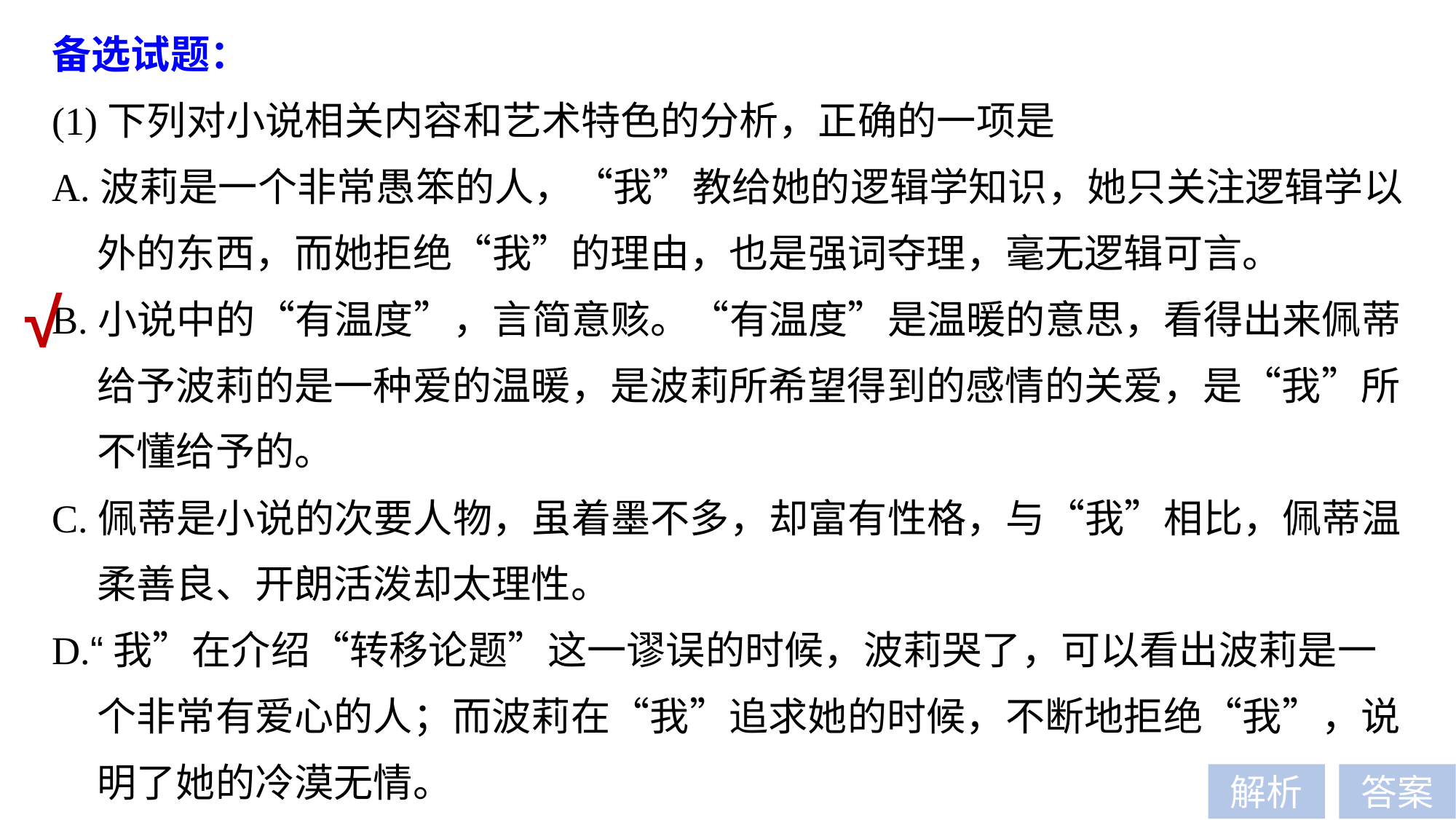

备选试题：
(1)下列对小说相关内容和艺术特色的分析，正确的一项是
A.波莉是一个非常愚笨的人，“我”教给她的逻辑学知识，她只关注逻辑学以
    外的东西，而她拒绝“我”的理由，也是强词夺理，毫无逻辑可言。
B.小说中的“有温度”，言简意赅。“有温度”是温暖的意思，看得出来佩蒂
    给予波莉的是一种爱的温暖，是波莉所希望得到的感情的关爱，是“我”所
    不懂给予的。
C.佩蒂是小说的次要人物，虽着墨不多，却富有性格，与“我”相比，佩蒂温
    柔善良、开朗活泼却太理性。
D.“我”在介绍“转移论题”这一谬误的时候，波莉哭了，可以看出波莉是一
    个非常有爱心的人；而波莉在“我”追求她的时候，不断地拒绝“我”，说
    明了她的冷漠无情。
√
解析
答案